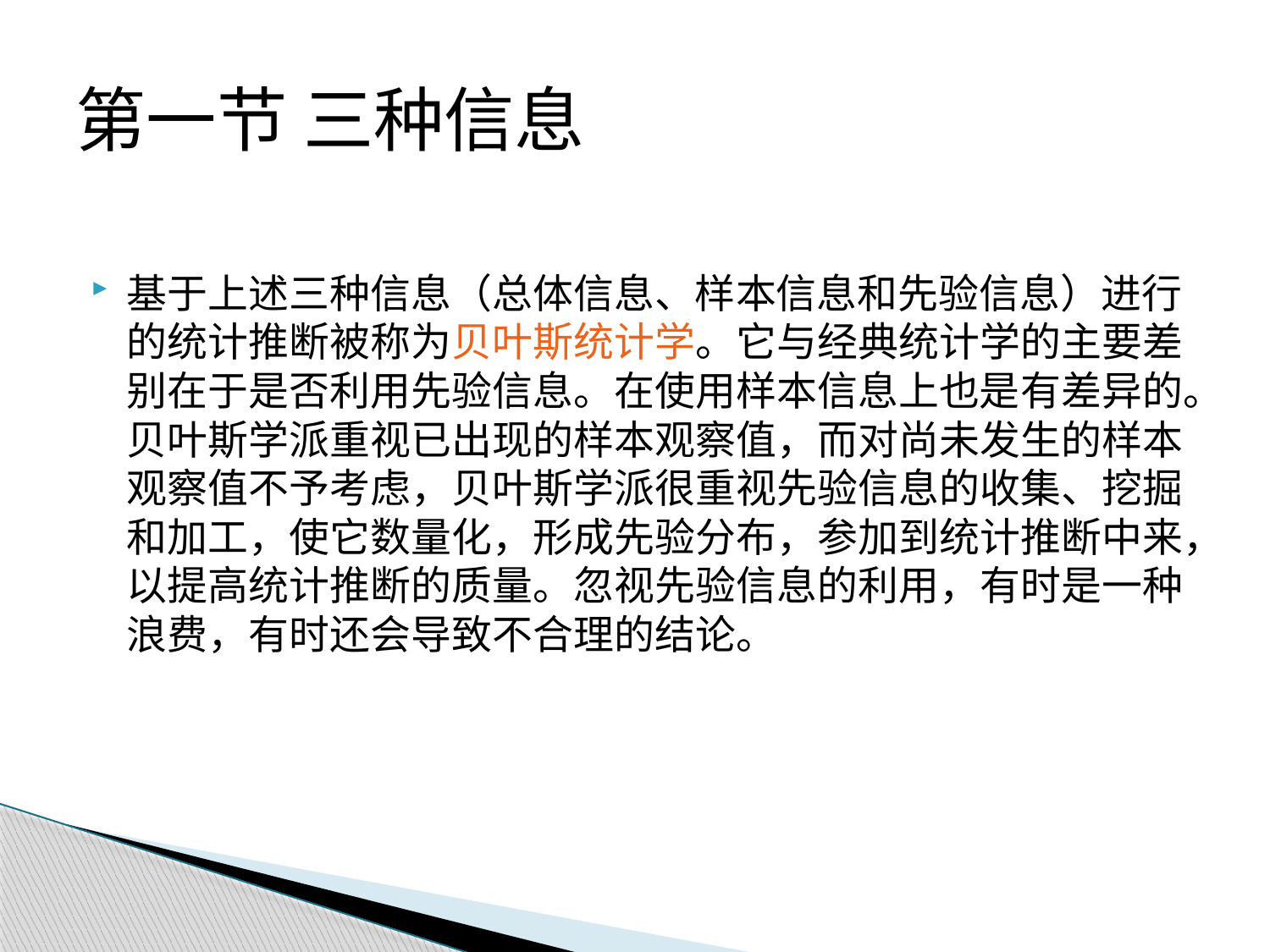

# 第一节 三种信息

基于上述三种信息（总体信息、样本信息和先验信息）进行的统计推断被称为贝叶斯统计学。它与经典统计学的主要差别在于是否利用先验信息。在使用样本信息上也是有差异的。贝叶斯学派重视已出现的样本观察值，而对尚未发生的样本观察值不予考虑，贝叶斯学派很重视先验信息的收集、挖掘和加工，使它数量化，形成先验分布，参加到统计推断中来，以提高统计推断的质量。忽视先验信息的利用，有时是一种浪费，有时还会导致不合理的结论。